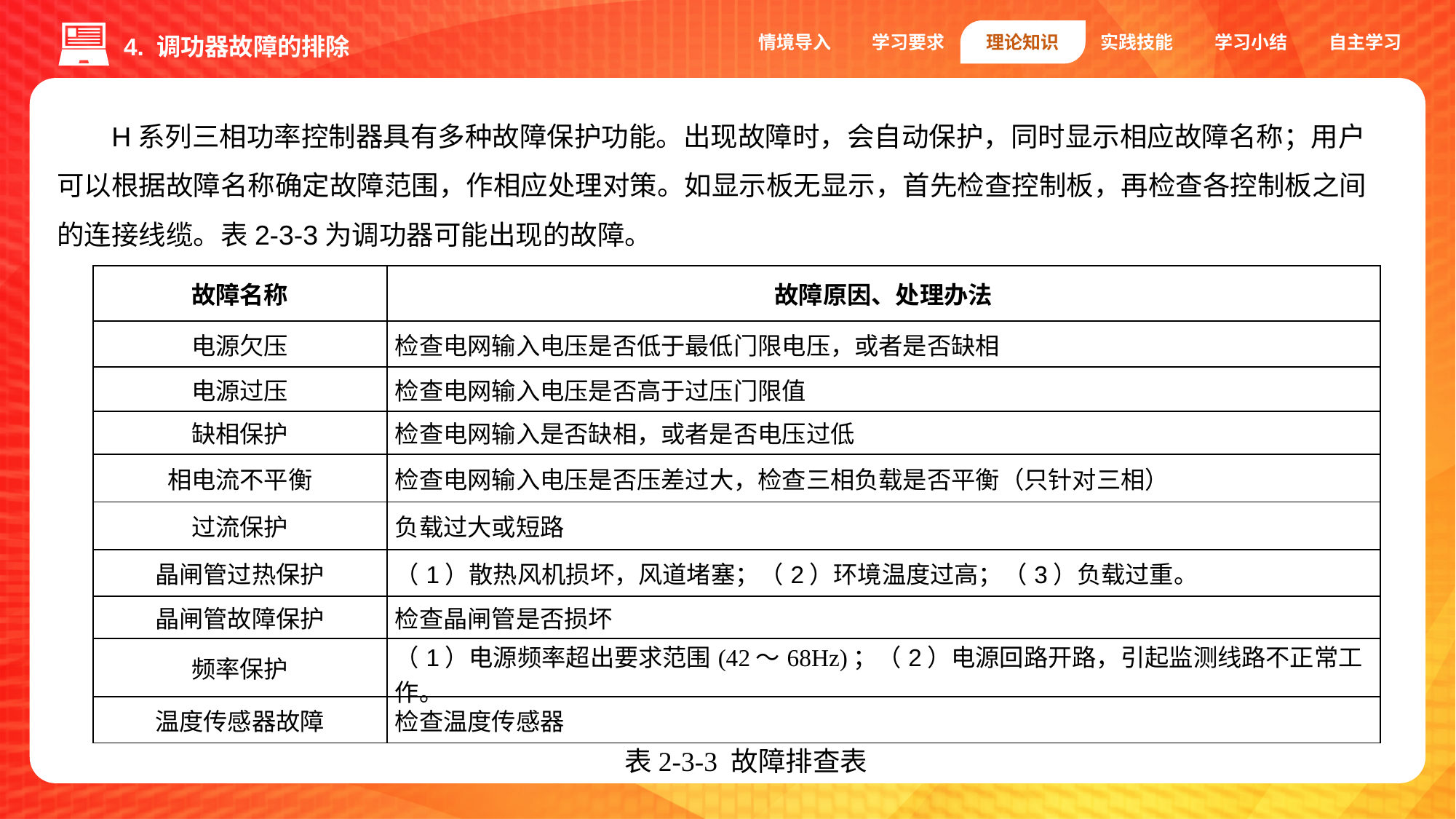

情境导入
学习要求
理论知识
实践技能
学习小结
自主学习

4. 调功器故障的排除
H系列三相功率控制器具有多种故障保护功能。出现故障时，会自动保护，同时显示相应故障名称；用户可以根据故障名称确定故障范围，作相应处理对策。如显示板无显示，首先检查控制板，再检查各控制板之间的连接线缆。表2-3-3为调功器可能出现的故障。
| 故障名称 | 故障原因、处理办法 |
| --- | --- |
| 电源欠压 | 检查电网输入电压是否低于最低门限电压，或者是否缺相 |
| 电源过压 | 检查电网输入电压是否高于过压门限值 |
| 缺相保护 | 检查电网输入是否缺相，或者是否电压过低 |
| 相电流不平衡 | 检查电网输入电压是否压差过大，检查三相负载是否平衡（只针对三相） |
| 过流保护 | 负载过大或短路 |
| 晶闸管过热保护 | （1）散热风机损坏，风道堵塞；（2）环境温度过高；（3）负载过重。 |
| 晶闸管故障保护 | 检查晶闸管是否损坏 |
| 频率保护 | （1）电源频率超出要求范围(42～68Hz)；（2）电源回路开路，引起监测线路不正常工作。 |
| 温度传感器故障 | 检查温度传感器 |
表2-3-3 故障排查表